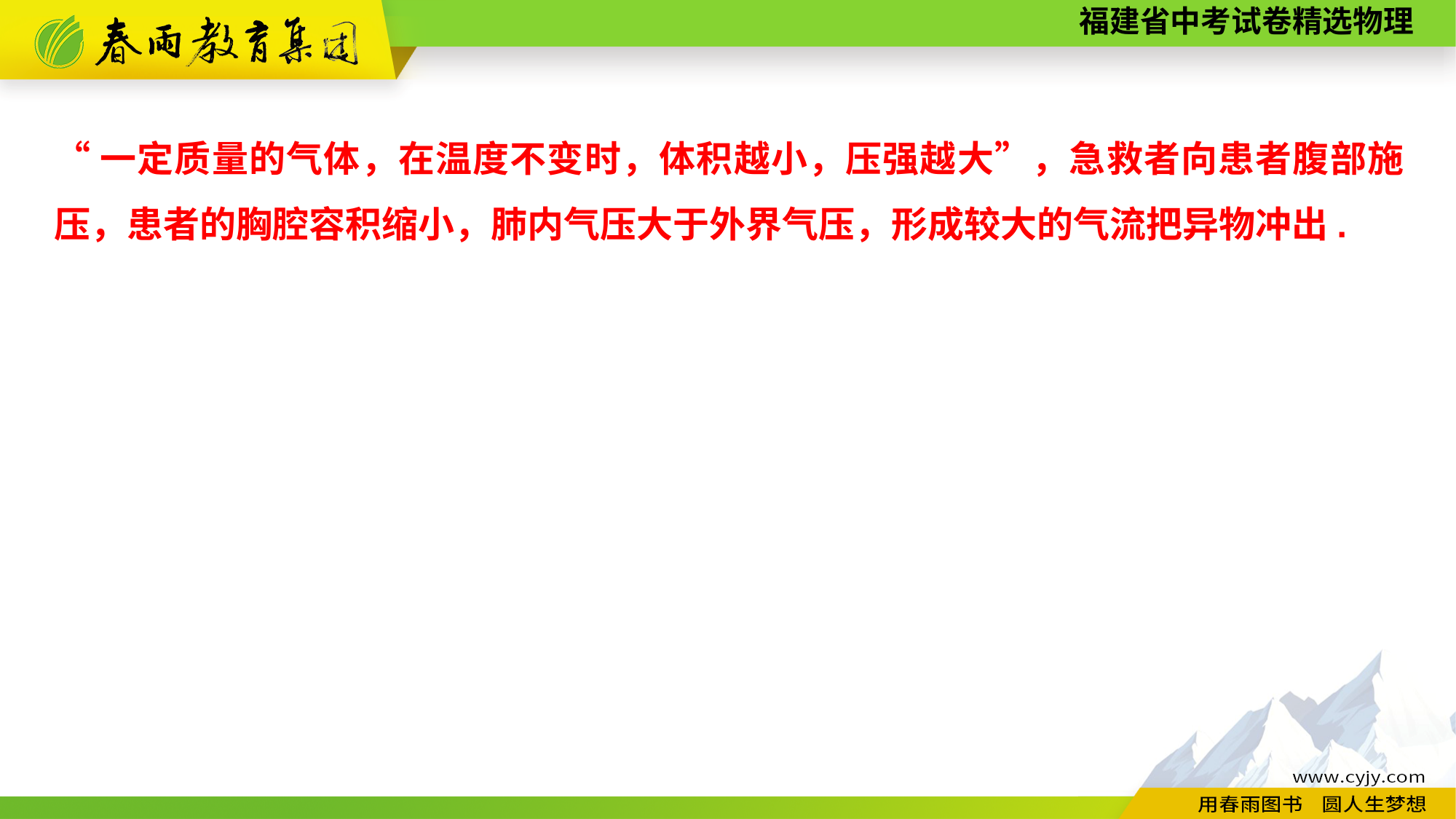

“一定质量的气体，在温度不变时，体积越小，压强越大”，急救者向患者腹部施压，患者的胸腔容积缩小，肺内气压大于外界气压，形成较大的气流把异物冲出.